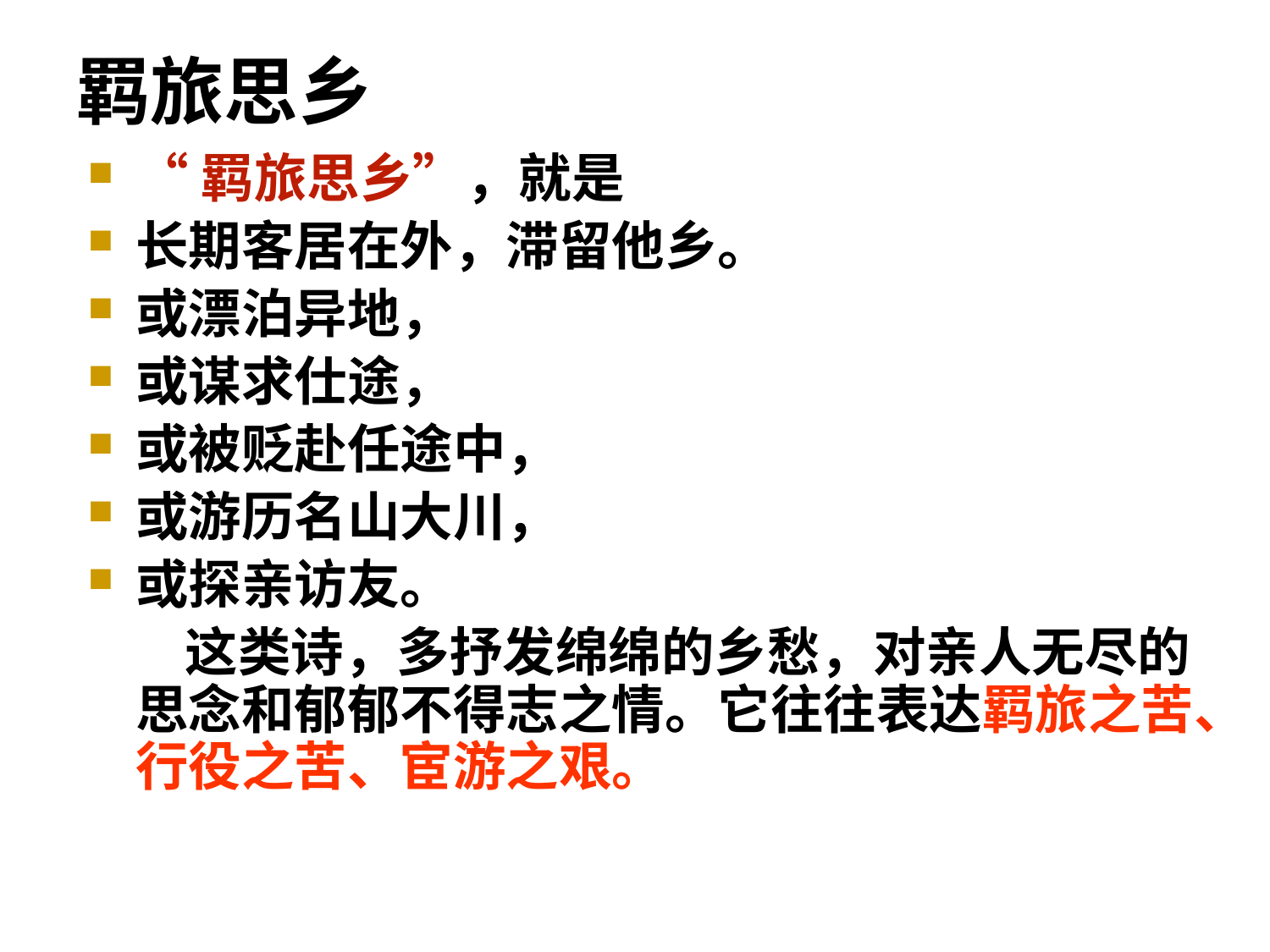

# 羁旅思乡
“羁旅思乡”，就是
长期客居在外，滞留他乡。
或漂泊异地，
或谋求仕途，
或被贬赴任途中，
或游历名山大川，
或探亲访友。
       这类诗，多抒发绵绵的乡愁，对亲人无尽的思念和郁郁不得志之情。它往往表达羁旅之苦、行役之苦、宦游之艰。